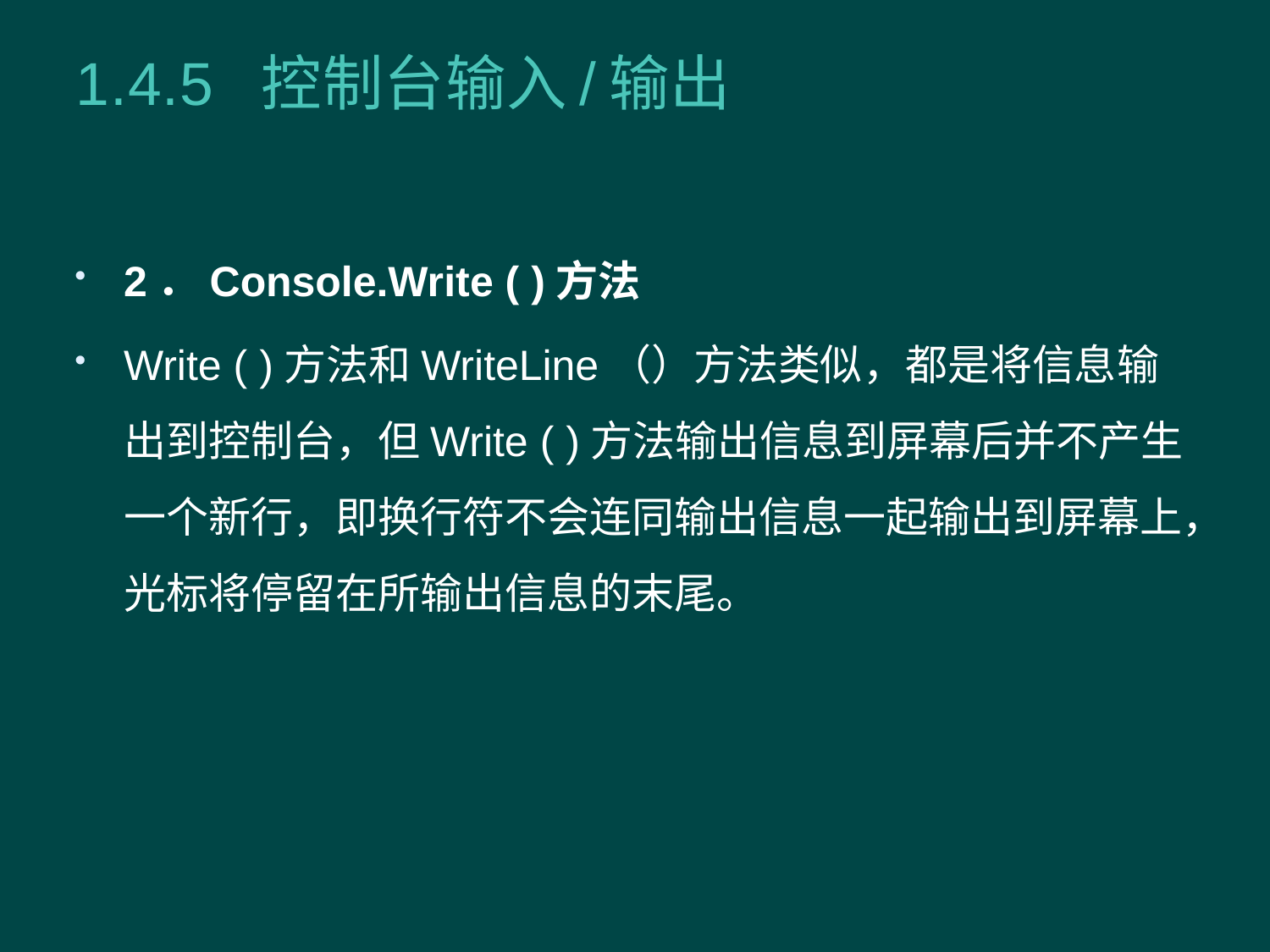

# 1.4.5  控制台输入/输出
2．Console.Write ( )方法
Write ( )方法和WriteLine（）方法类似，都是将信息输出到控制台，但Write ( )方法输出信息到屏幕后并不产生一个新行，即换行符不会连同输出信息一起输出到屏幕上，光标将停留在所输出信息的末尾。